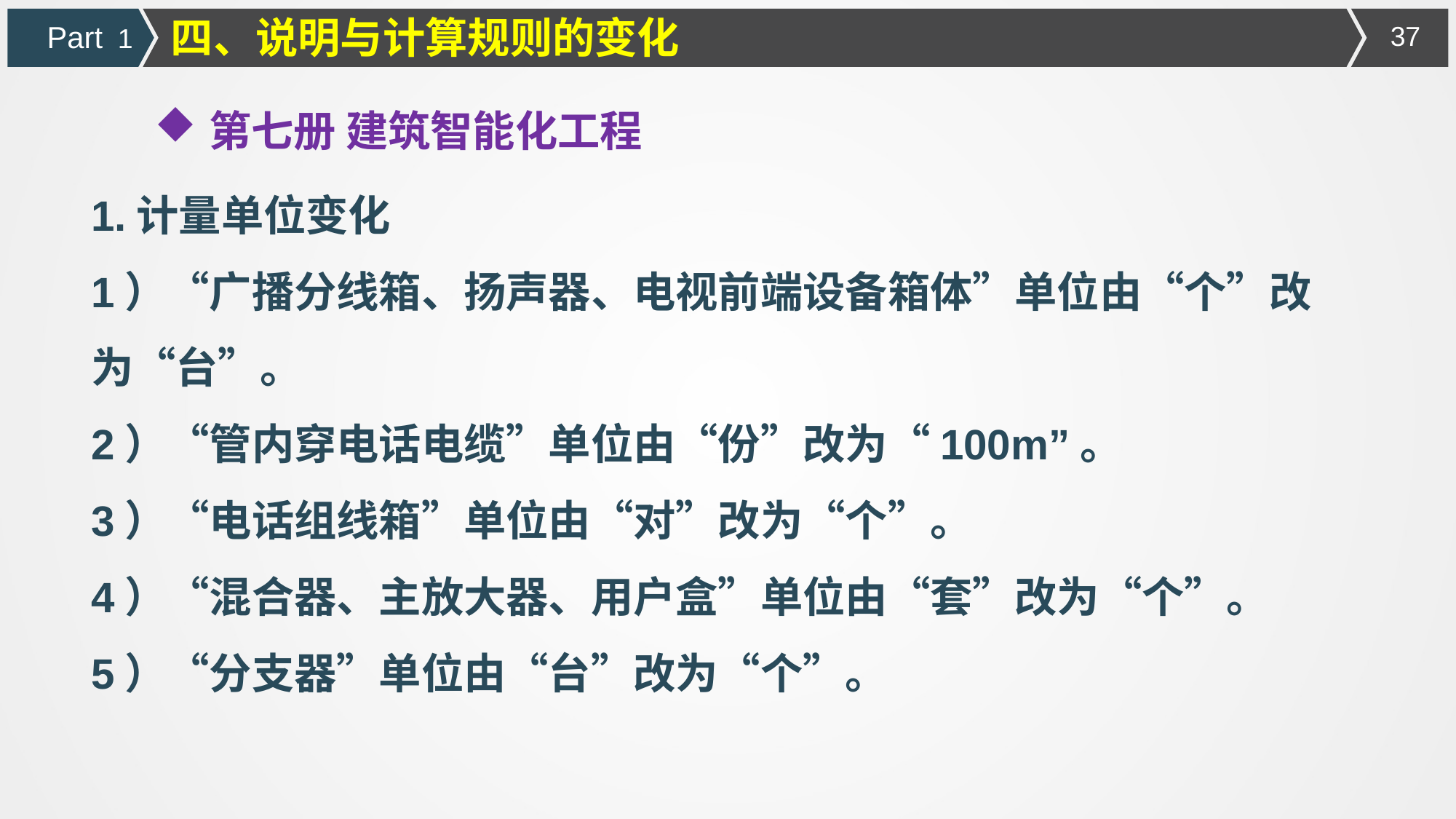

四、说明与计算规则的变化
Part  1
第七册 建筑智能化工程
1.计量单位变化
1）“广播分线箱、扬声器、电视前端设备箱体”单位由“个”改为“台”。
2）“管内穿电话电缆”单位由“份”改为“100m”。
3）“电话组线箱”单位由“对”改为“个”。
4）“混合器、主放大器、用户盒”单位由“套”改为“个”。
5）“分支器”单位由“台”改为“个”。